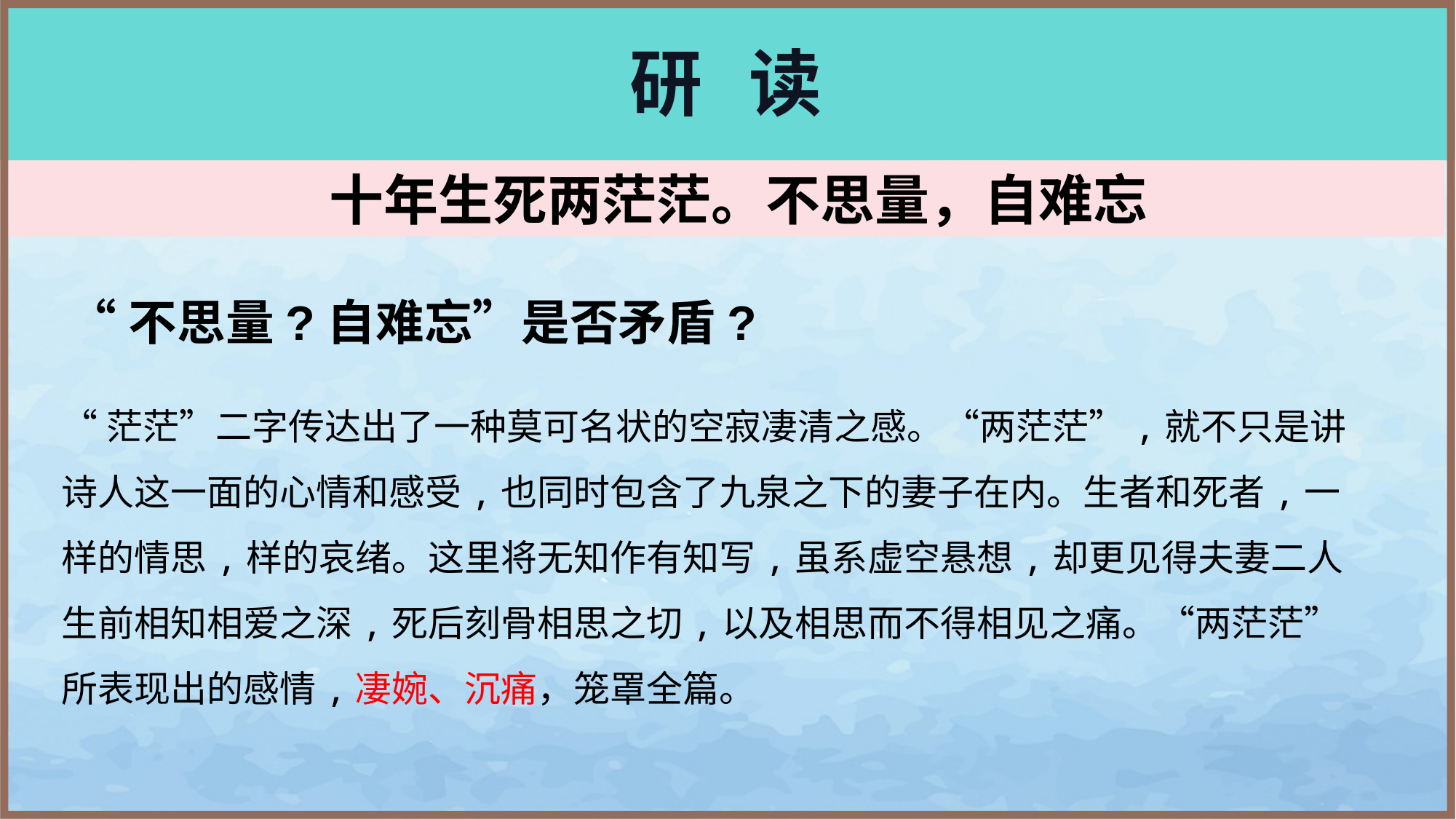

# 研  读
十年生死两茫茫。不思量，自难忘
“不思量?自难忘”是否矛盾?
“茫茫”二字传达出了一种莫可名状的空寂凄清之感。“两茫茫”,就不只是讲诗人这一面的心情和感受,也同时包含了九泉之下的妻子在内。生者和死者,一样的情思,样的哀绪。这里将无知作有知写,虽系虚空悬想,却更见得夫妻二人生前相知相爱之深,死后刻骨相思之切,以及相思而不得相见之痛。“两茫茫”所表现出的感情,凄婉、沉痛，笼罩全篇。